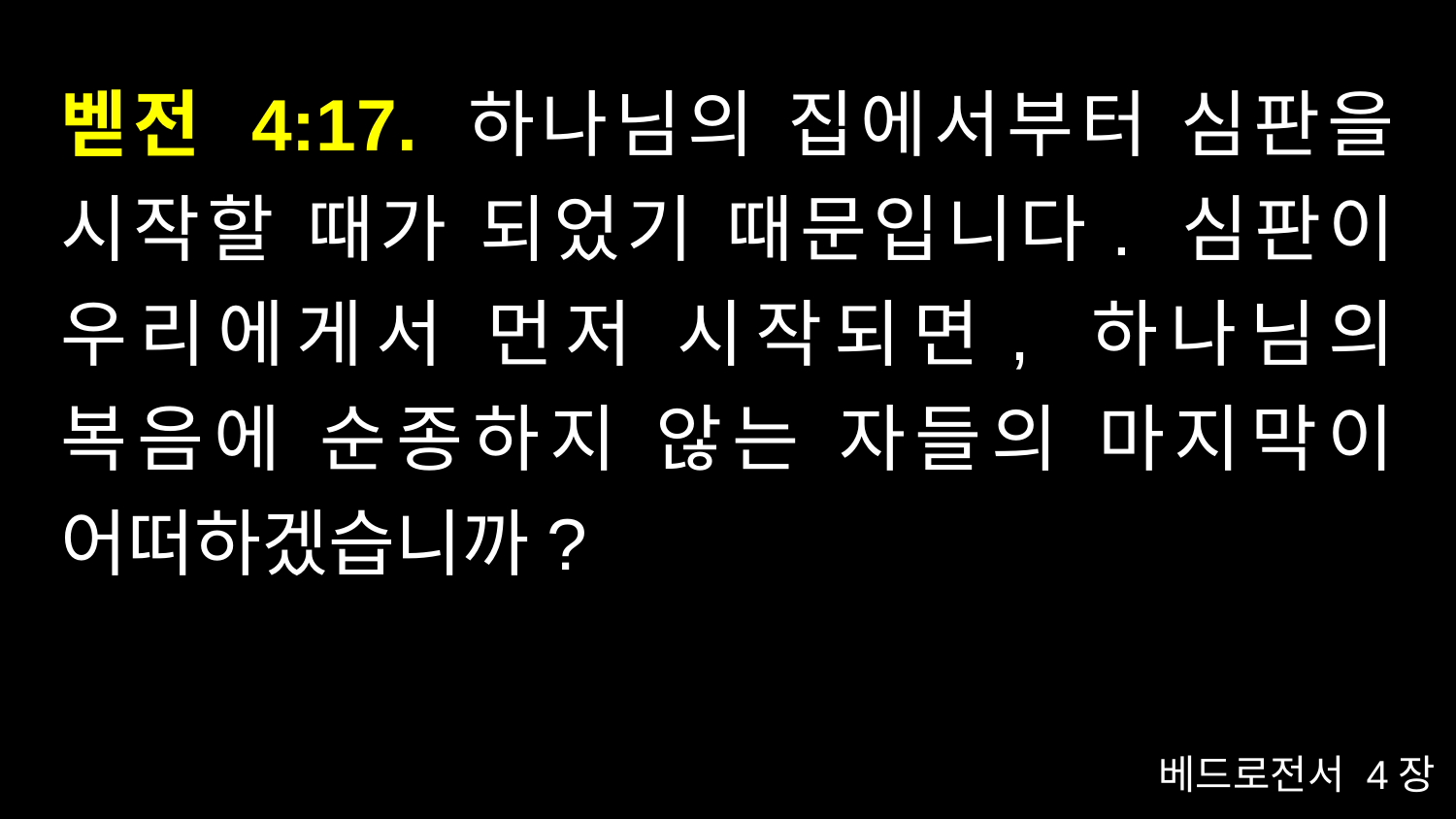

# 벧전 4:17. 하나님의 집에서부터 심판을 시작할 때가 되었기 때문입니다. 심판이 우리에게서 먼저 시작되면, 하나님의 복음에 순종하지 않는 자들의 마지막이 어떠하겠습니까?
베드로전서 4장